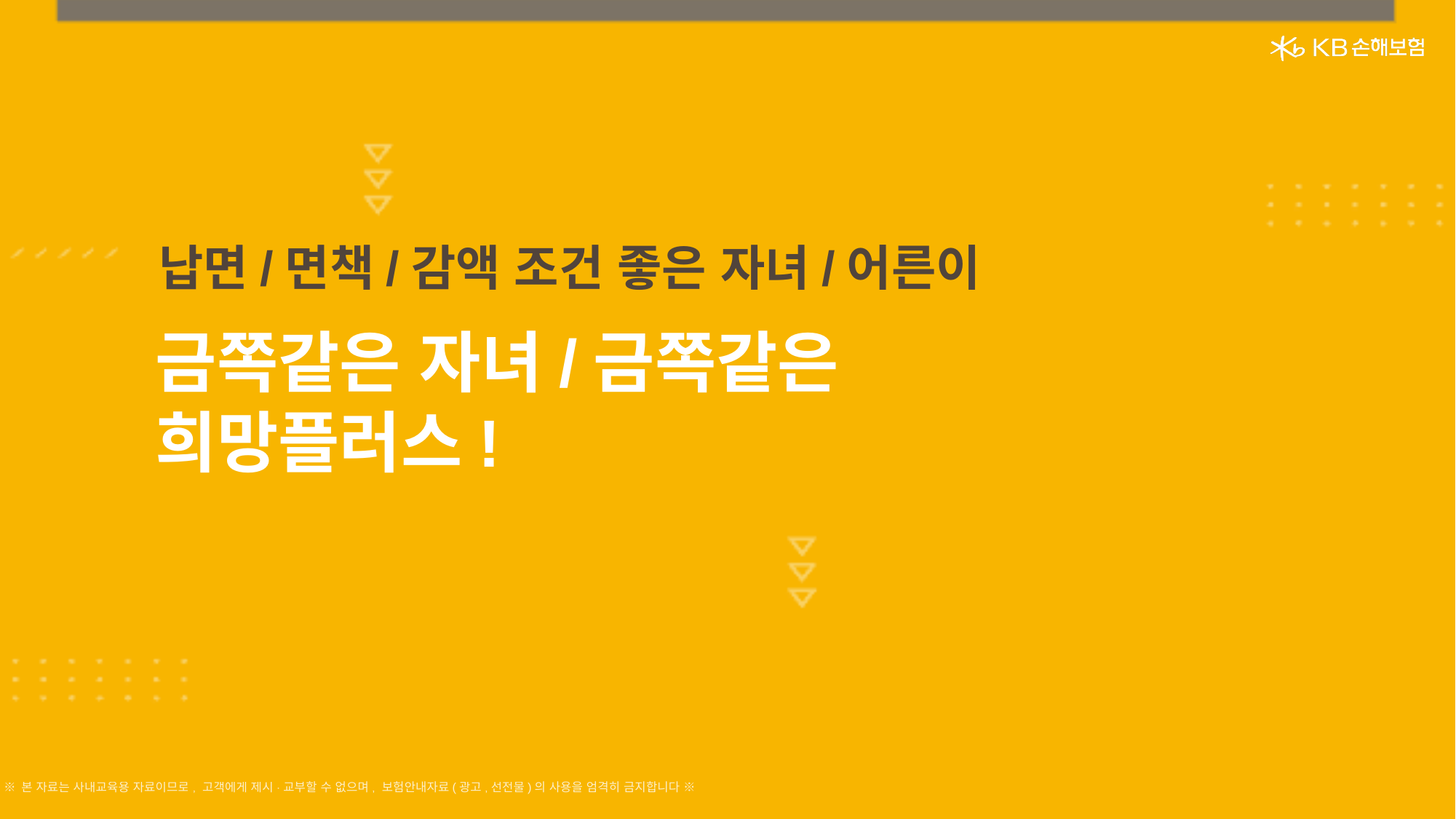

납면/면책/감액 조건 좋은 자녀/어른이
금쪽같은 자녀/금쪽같은 희망플러스!